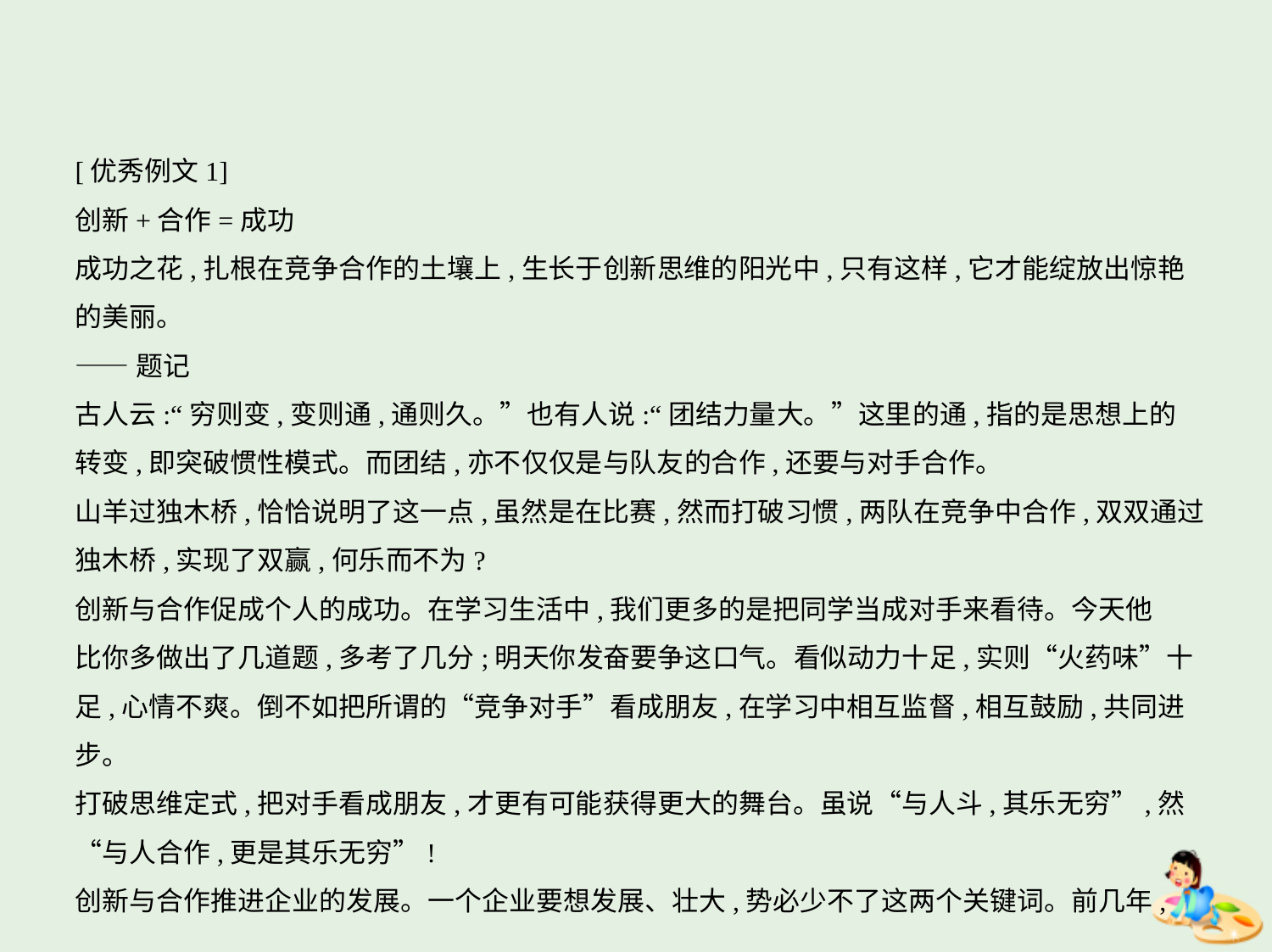

[优秀例文1]
创新+合作=成功
成功之花,扎根在竞争合作的土壤上,生长于创新思维的阳光中,只有这样,它才能绽放出惊艳
的美丽。
——题记
古人云:“穷则变,变则通,通则久。”也有人说:“团结力量大。”这里的通,指的是思想上的
转变,即突破惯性模式。而团结,亦不仅仅是与队友的合作,还要与对手合作。
山羊过独木桥,恰恰说明了这一点,虽然是在比赛,然而打破习惯,两队在竞争中合作,双双通过
独木桥,实现了双赢,何乐而不为?
创新与合作促成个人的成功。在学习生活中,我们更多的是把同学当成对手来看待。今天他
比你多做出了几道题,多考了几分;明天你发奋要争这口气。看似动力十足,实则“火药味”十
足,心情不爽。倒不如把所谓的“竞争对手”看成朋友,在学习中相互监督,相互鼓励,共同进步。
打破思维定式,把对手看成朋友,才更有可能获得更大的舞台。虽说“与人斗,其乐无穷”,然
“与人合作,更是其乐无穷”!
创新与合作推进企业的发展。一个企业要想发展、壮大,势必少不了这两个关键词。前几年,